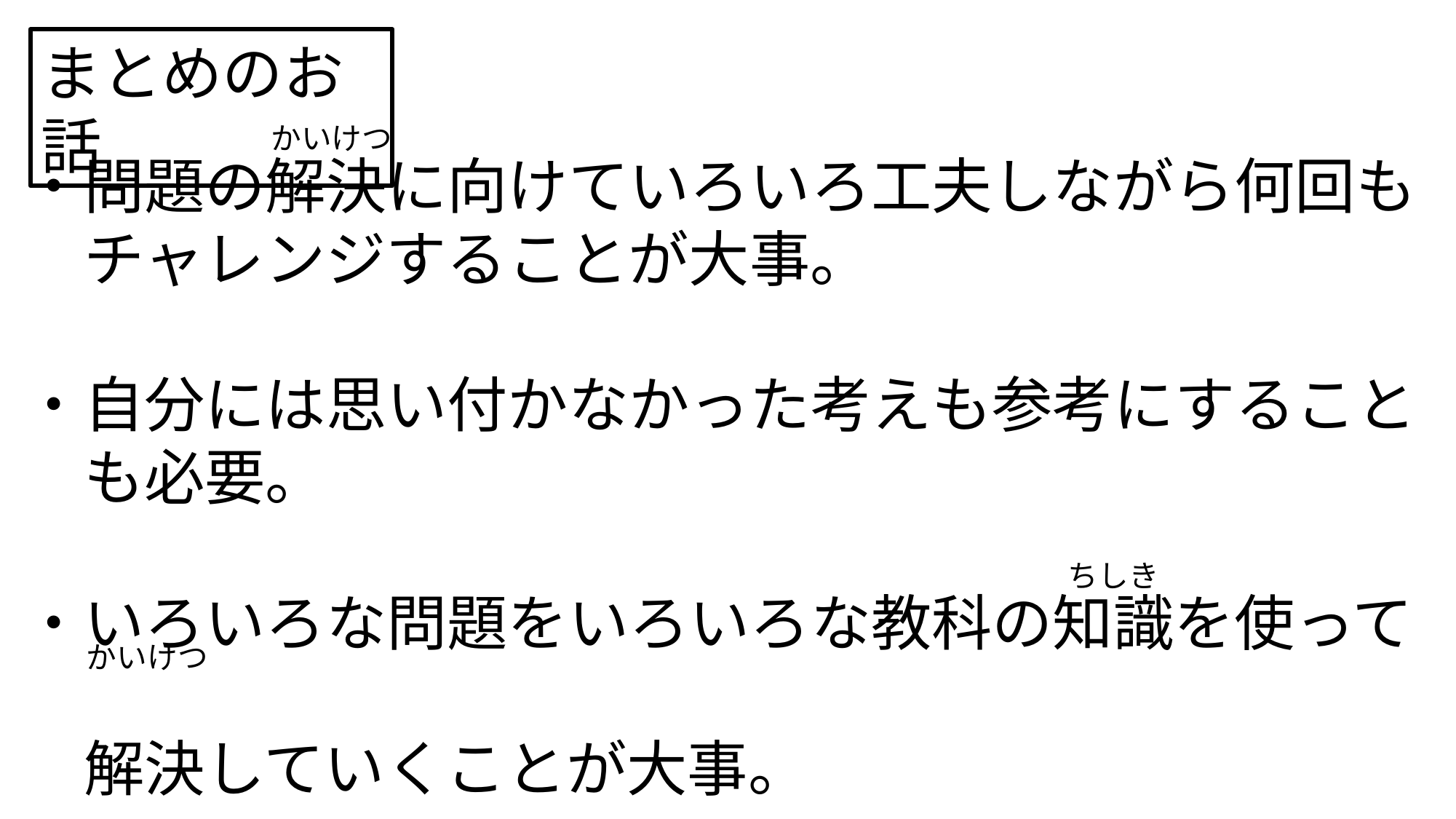

まとめのお話
かいけつ
・問題の解決に向けていろいろ工夫しながら何回も
　チャレンジすることが大事。

・自分には思い付かなかった考えも参考にすること
　も必要。

・いろいろな問題をいろいろな教科の知識を使って
　解決していくことが大事。

ちしき
かいけつ